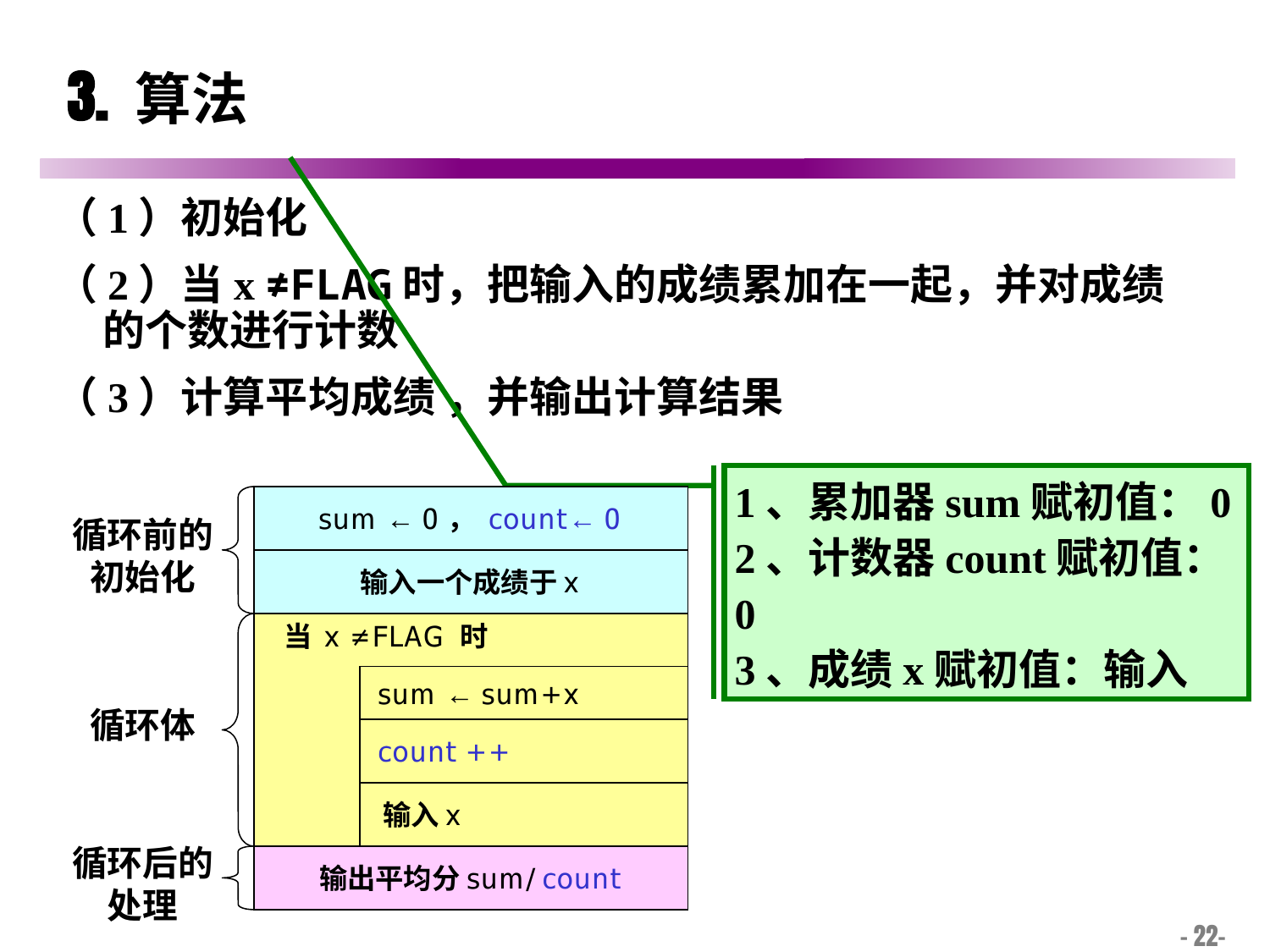

# 3. 算法
（1）初始化
（2）当x ≠FLAG时，把输入的成绩累加在一起，并对成绩的个数进行计数
（3）计算平均成绩 ，并输出计算结果
1、累加器sum赋初值：0
2、计数器count赋初值：0
3、成绩x赋初值：输入

sum ← 0， count← 0
循环前的初始化
输入一个成绩于x

  当 x ≠FLAG 时

 sum ← sum+x
循环体
 count ++
 输入x
循环后的处理

输出平均分sum/count
 - 22-